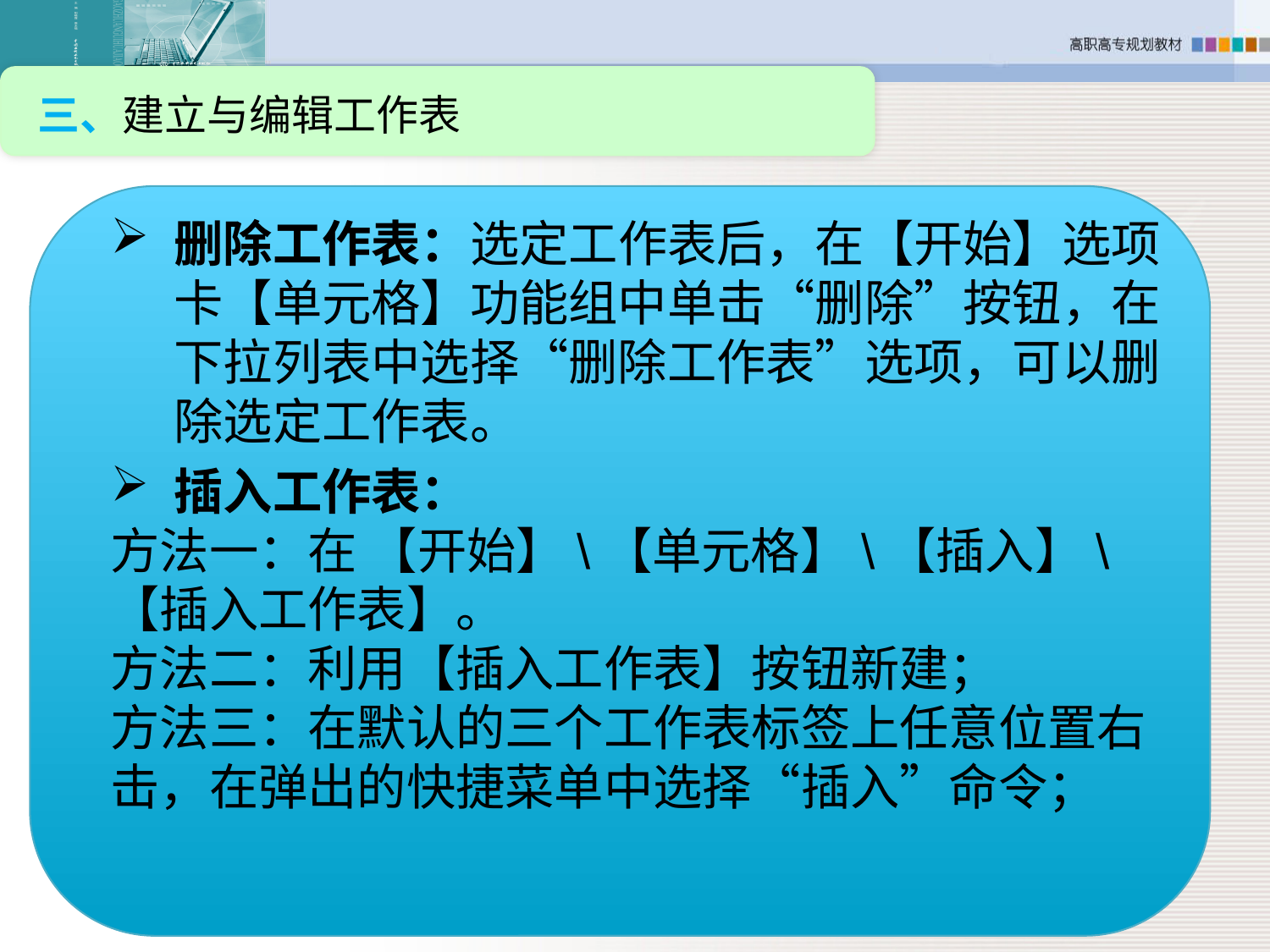

三、建立与编辑工作表

删除工作表：选定工作表后，在【开始】选项卡【单元格】功能组中单击“删除”按钮，在下拉列表中选择“删除工作表”选项，可以删除选定工作表。
插入工作表：
方法一：在 【开始】\【单元格】\【插入】\【插入工作表】。
方法二：利用【插入工作表】按钮新建；
方法三：在默认的三个工作表标签上任意位置右击，在弹出的快捷菜单中选择“插入”命令；